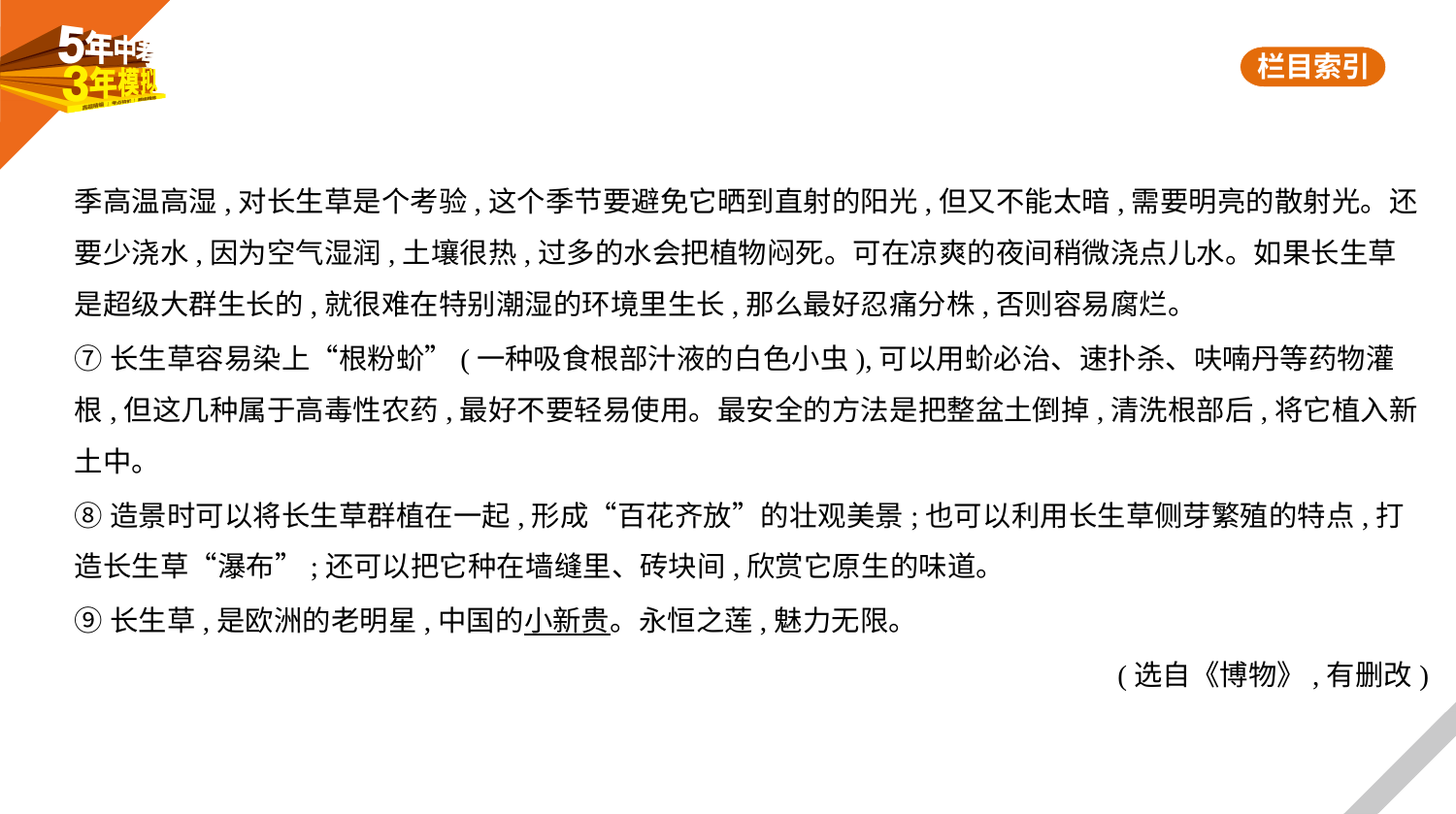

季高温高湿,对长生草是个考验,这个季节要避免它晒到直射的阳光,但又不能太暗,需要明亮的散射光。还
要少浇水,因为空气湿润,土壤很热,过多的水会把植物闷死。可在凉爽的夜间稍微浇点儿水。如果长生草
是超级大群生长的,就很难在特别潮湿的环境里生长,那么最好忍痛分株,否则容易腐烂。
⑦长生草容易染上“根粉蚧”(一种吸食根部汁液的白色小虫),可以用蚧必治、速扑杀、呋喃丹等药物灌
根,但这几种属于高毒性农药,最好不要轻易使用。最安全的方法是把整盆土倒掉,清洗根部后,将它植入新
土中。
⑧造景时可以将长生草群植在一起,形成“百花齐放”的壮观美景;也可以利用长生草侧芽繁殖的特点,打
造长生草“瀑布”;还可以把它种在墙缝里、砖块间,欣赏它原生的味道。
⑨长生草,是欧洲的老明星,中国的小新贵。永恒之莲,魅力无限。
(选自《博物》,有删改)